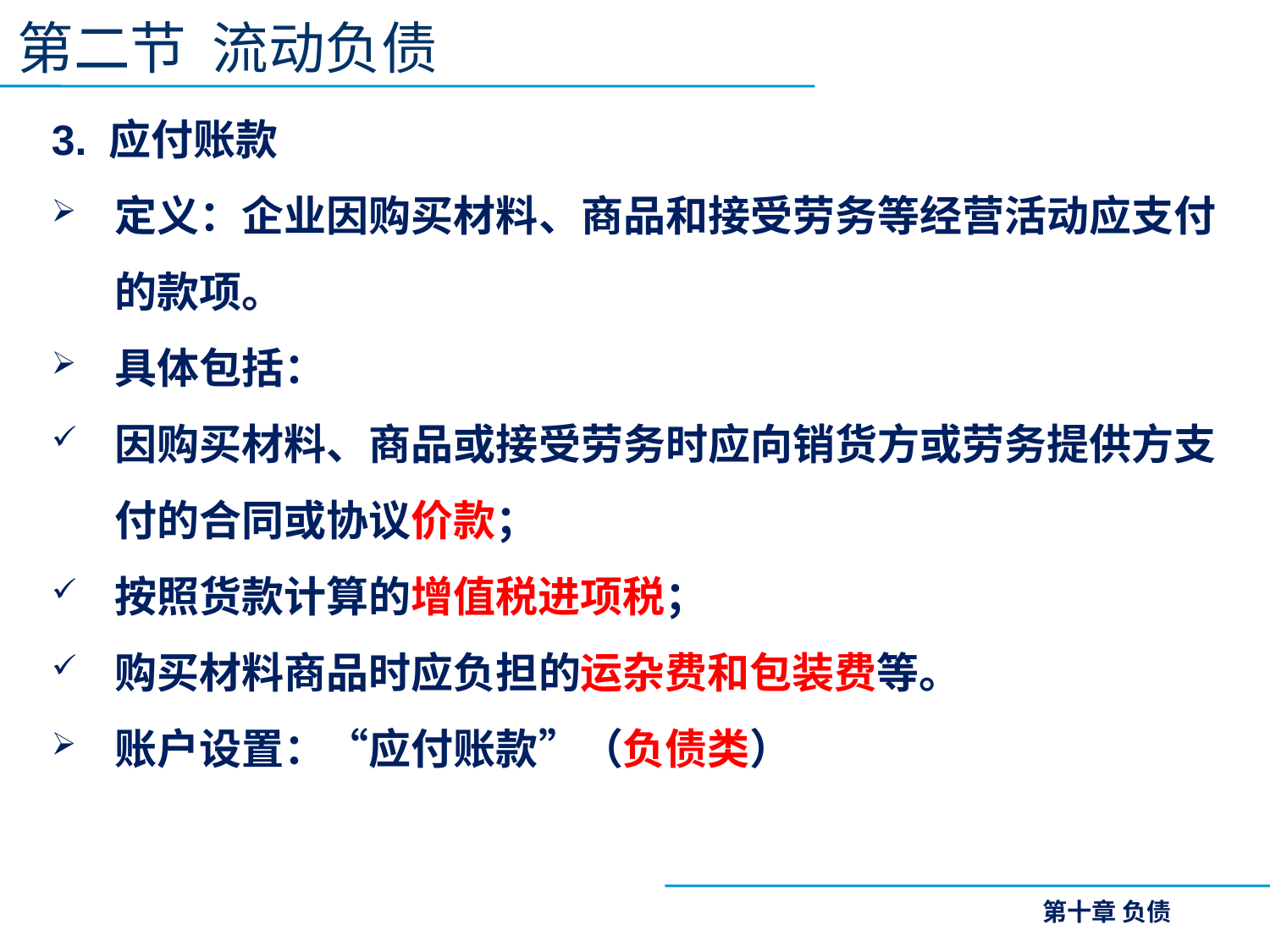

第二节  流动负债
3. 应付账款
定义：企业因购买材料、商品和接受劳务等经营活动应支付的款项。
具体包括：
因购买材料、商品或接受劳务时应向销货方或劳务提供方支付的合同或协议价款；
按照货款计算的增值税进项税；
购买材料商品时应负担的运杂费和包装费等。
账户设置：“应付账款”（负债类）